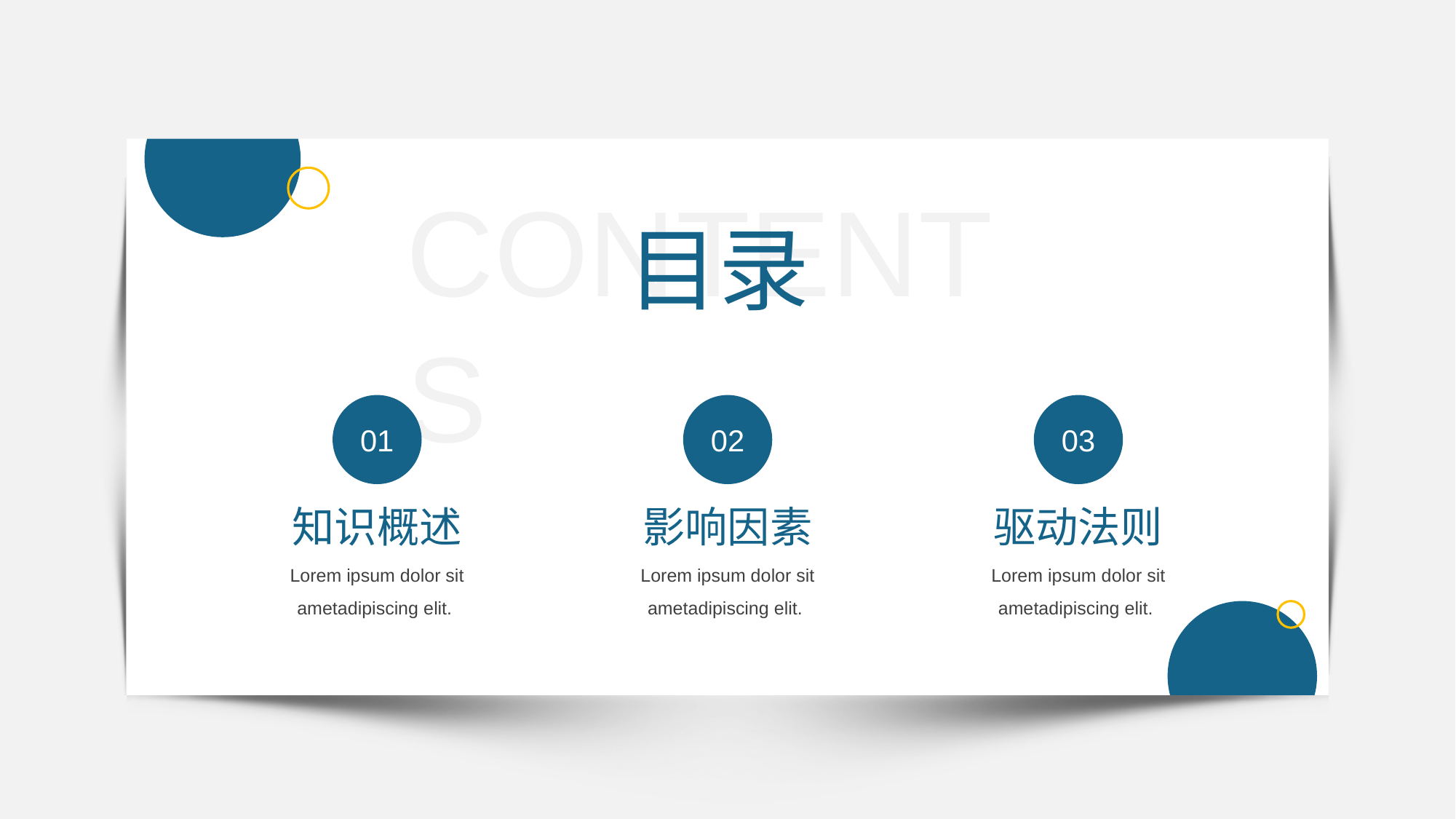

CONTENTS
目录
01
02
03
知识概述
影响因素
驱动法则
Lorem ipsum dolor sit ametadipiscing elit.
Lorem ipsum dolor sit ametadipiscing elit.
Lorem ipsum dolor sit ametadipiscing elit.